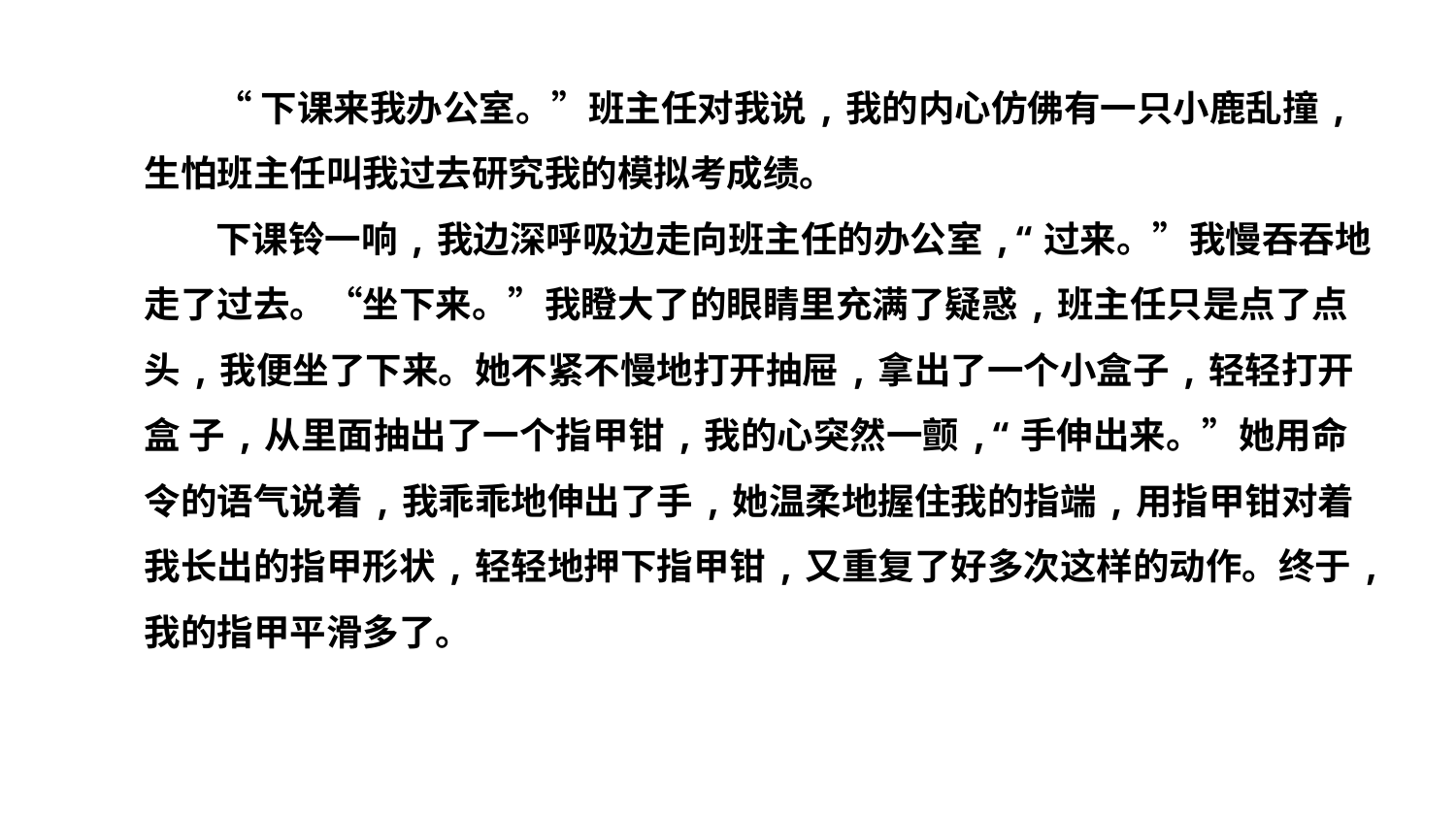

“下课来我办公室。”班主任对我说,我的内心仿佛有一只小鹿乱撞,生怕班主任叫我过去研究我的模拟考成绩。
下课铃一响,我边深呼吸边走向班主任的办公室,“过来。”我慢吞吞地走了过去。“坐下来。”我瞪大了的眼睛里充满了疑惑,班主任只是点了点 头,我便坐了下来。她不紧不慢地打开抽屉,拿出了一个小盒子,轻轻打开盒 子,从里面抽出了一个指甲钳,我的心突然一颤,“手伸出来。”她用命令的语气说着,我乖乖地伸出了手,她温柔地握住我的指端,用指甲钳对着我长出的指甲形状,轻轻地押下指甲钳,又重复了好多次这样的动作。终于,我的指甲平滑多了。